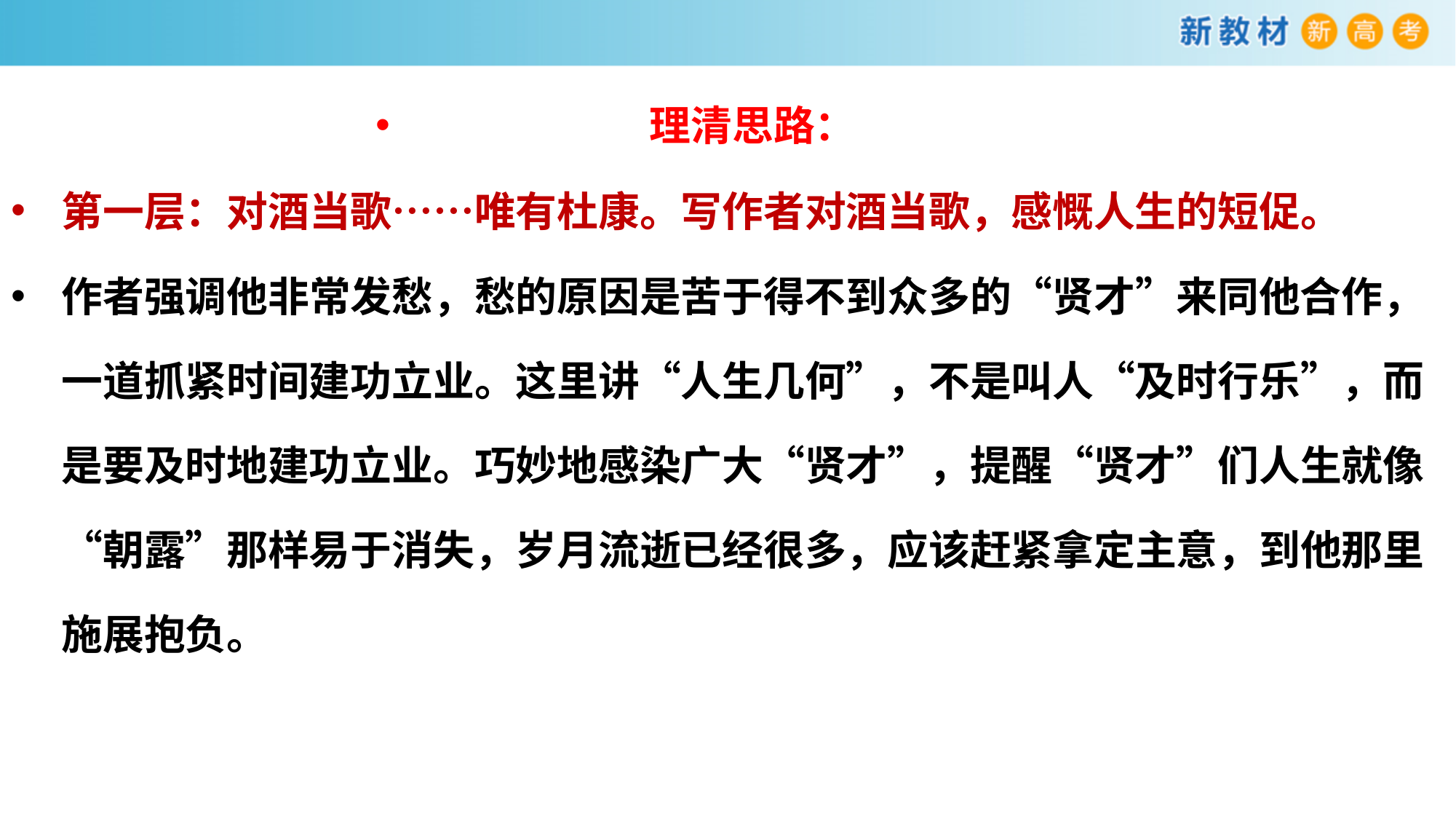

理清思路：
第一层：对酒当歌……唯有杜康。写作者对酒当歌，感慨人生的短促。
作者强调他非常发愁，愁的原因是苦于得不到众多的“贤才”来同他合作，一道抓紧时间建功立业。这里讲“人生几何”，不是叫人“及时行乐”，而是要及时地建功立业。巧妙地感染广大“贤才”，提醒“贤才”们人生就像“朝露”那样易于消失，岁月流逝已经很多，应该赶紧拿定主意，到他那里施展抱负。